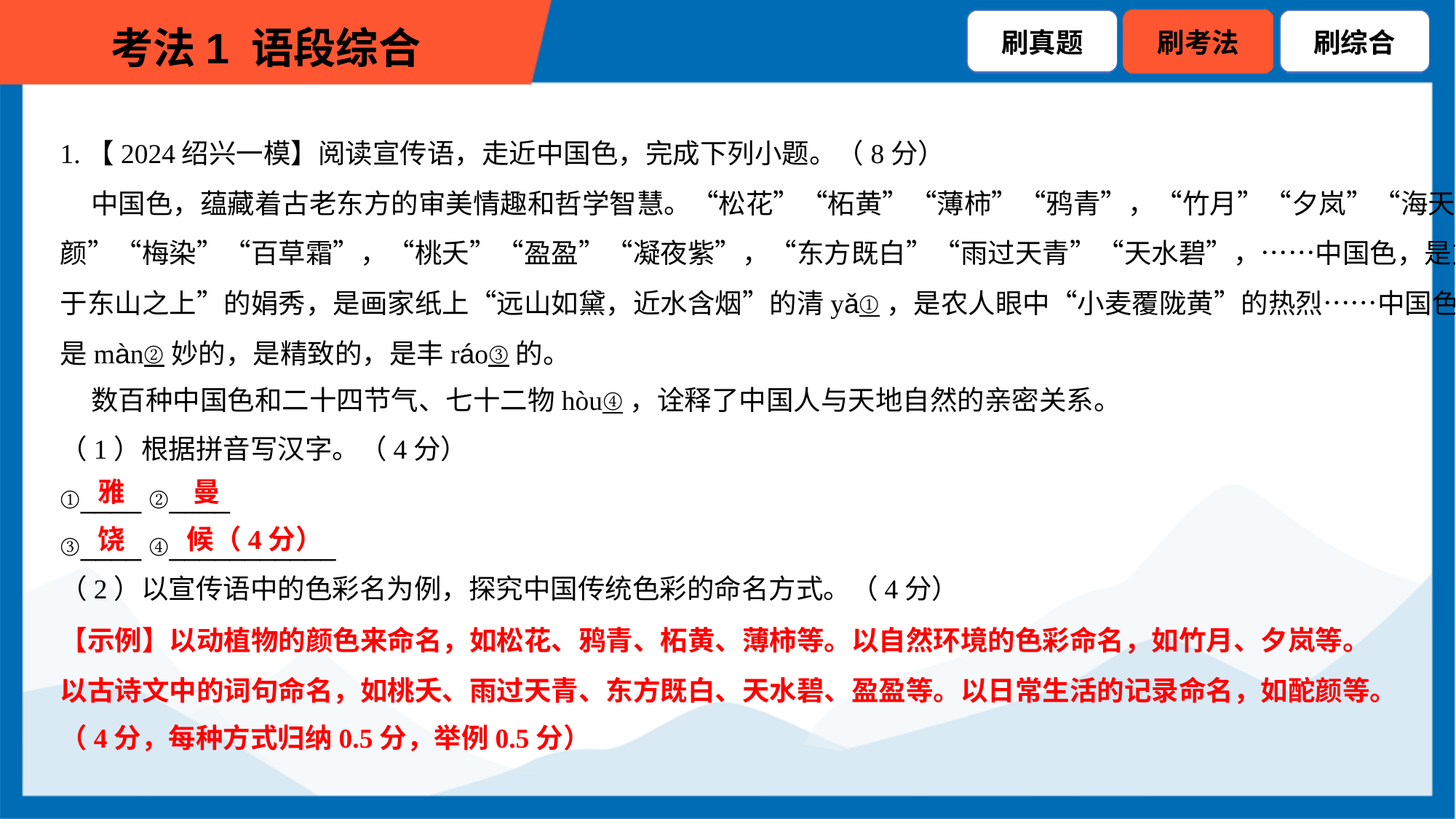

1.【2024绍兴一模】阅读宣传语，走近中国色，完成下列小题。（8分）
    中国色，蕴藏着古老东方的审美情趣和哲学智慧。“松花”“柘黄”“薄柿”“鸦青”，“竹月”“夕岚”“海天霞”，“酡
颜”“梅染”“百草霜”，“桃夭”“盈盈”“凝夜紫”，“东方既白”“雨过天青”“天水碧”，……中国色，是文人笔下“月出
于东山之上”的娟秀，是画家纸上“远山如黛，近水含烟”的清yǎ①，是农人眼中“小麦覆陇黄”的热烈……中国色，
是màn②妙的，是精致的，是丰ráo③的。
    数百种中国色和二十四节气、七十二物hòu④，诠释了中国人与天地自然的亲密关系。
（1）根据拼音写汉字。（4分）
①____ ②____
③____ ④___________
雅
曼
饶
候（4分）
（2）以宣传语中的色彩名为例，探究中国传统色彩的命名方式。（4分）
【示例】以动植物的颜色来命名，如松花、鸦青、柘黄、薄柿等。以自然环境的色彩命名，如竹月、夕岚等。
以古诗文中的词句命名，如桃夭、雨过天青、东方既白、天水碧、盈盈等。以日常生活的记录命名，如酡颜等。
（4分，每种方式归纳0.5分，举例0.5分）